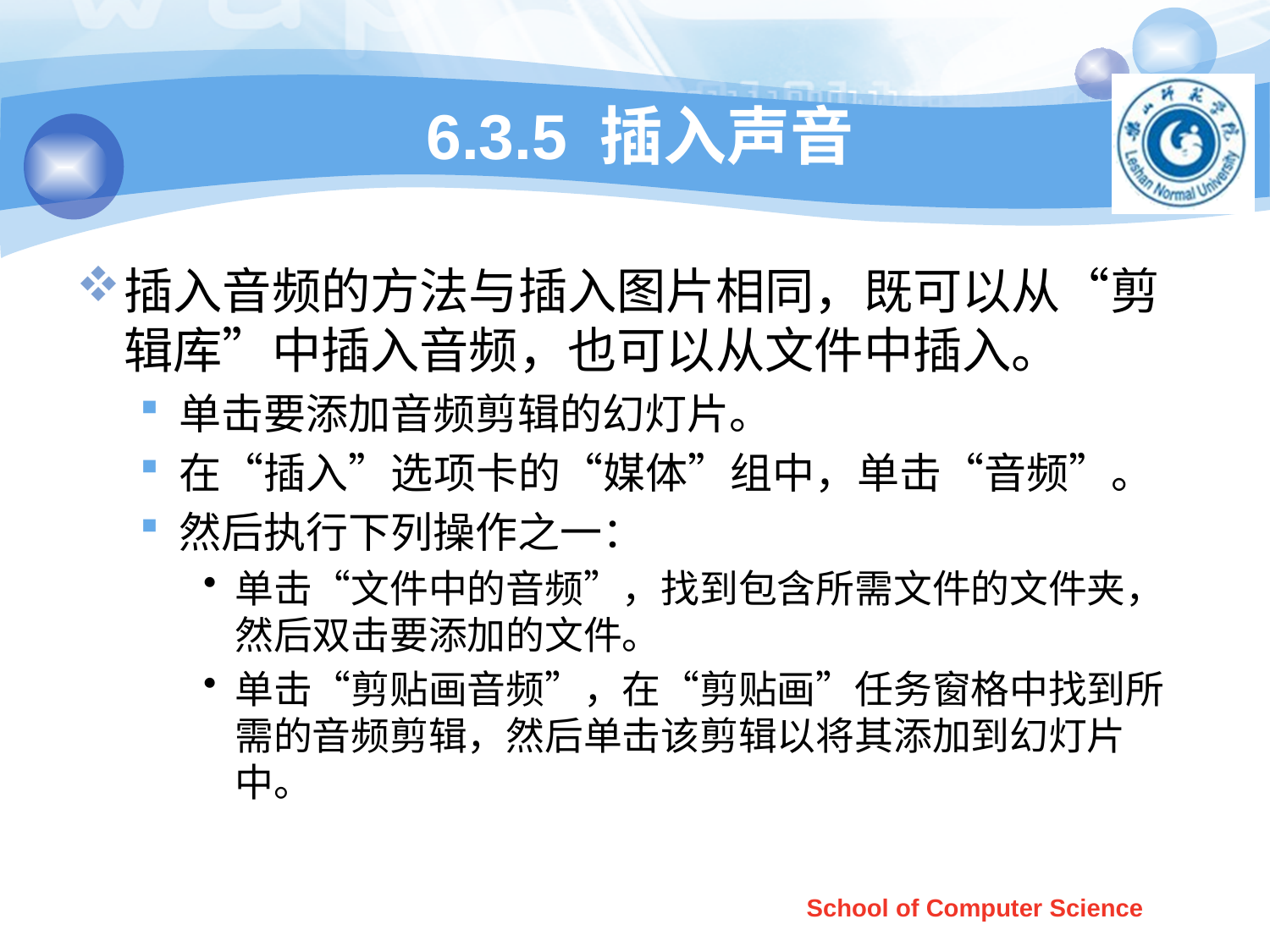

# 6.3.5 插入声音
插入音频的方法与插入图片相同，既可以从“剪辑库”中插入音频，也可以从文件中插入。
单击要添加音频剪辑的幻灯片。
在“插入”选项卡的“媒体”组中，单击“音频”。
然后执行下列操作之一：
单击“文件中的音频”，找到包含所需文件的文件夹，然后双击要添加的文件。
单击“剪贴画音频”，在“剪贴画”任务窗格中找到所需的音频剪辑，然后单击该剪辑以将其添加到幻灯片中。

School of Computer Science